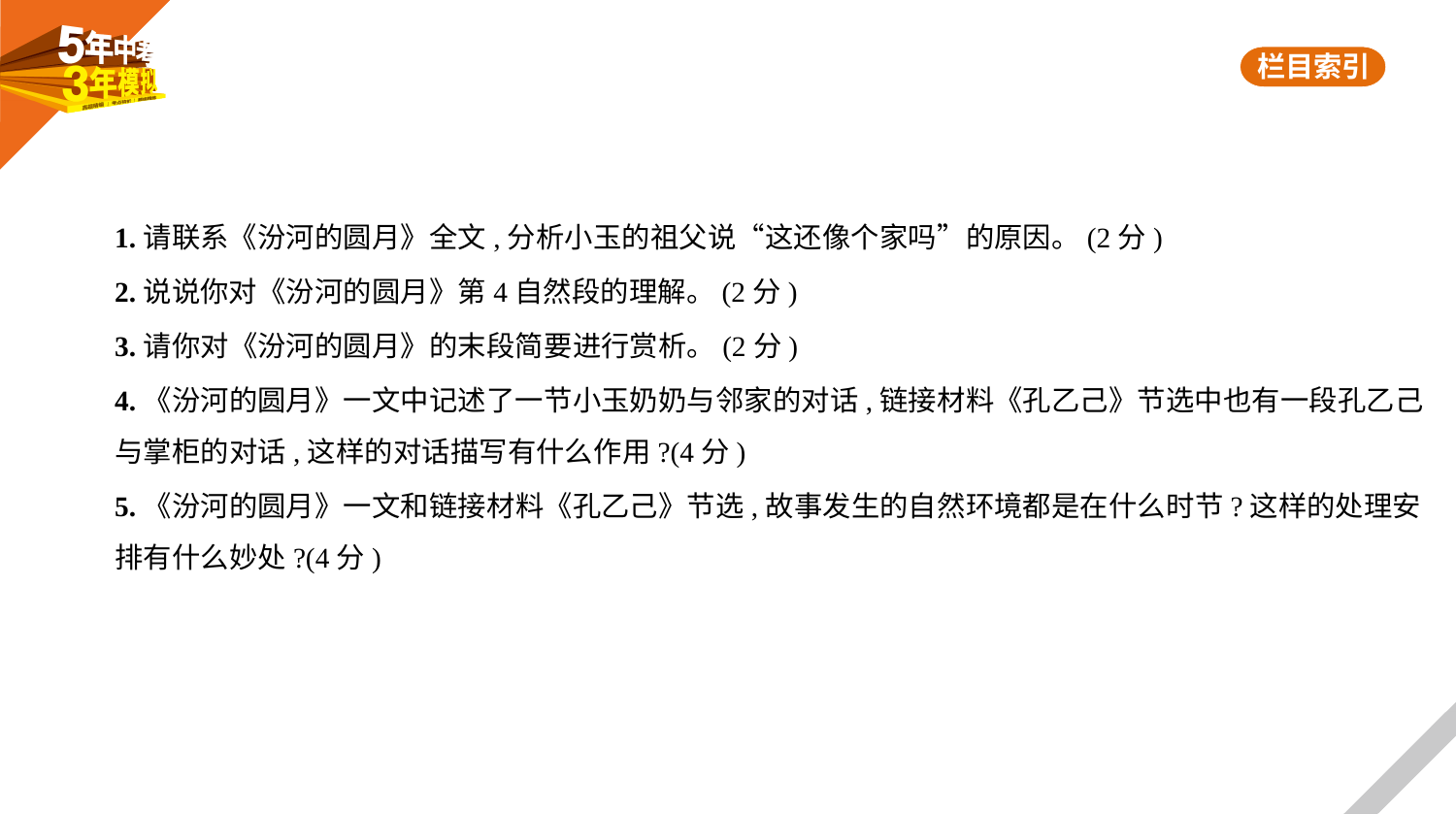

1.请联系《汾河的圆月》全文,分析小玉的祖父说“这还像个家吗”的原因。(2分)
2.说说你对《汾河的圆月》第4自然段的理解。(2分)
3.请你对《汾河的圆月》的末段简要进行赏析。(2分)
4.《汾河的圆月》一文中记述了一节小玉奶奶与邻家的对话,链接材料《孔乙己》节选中也有一段孔乙己
与掌柜的对话,这样的对话描写有什么作用?(4分)
5.《汾河的圆月》一文和链接材料《孔乙己》节选,故事发生的自然环境都是在什么时节?这样的处理安
排有什么妙处?(4分)